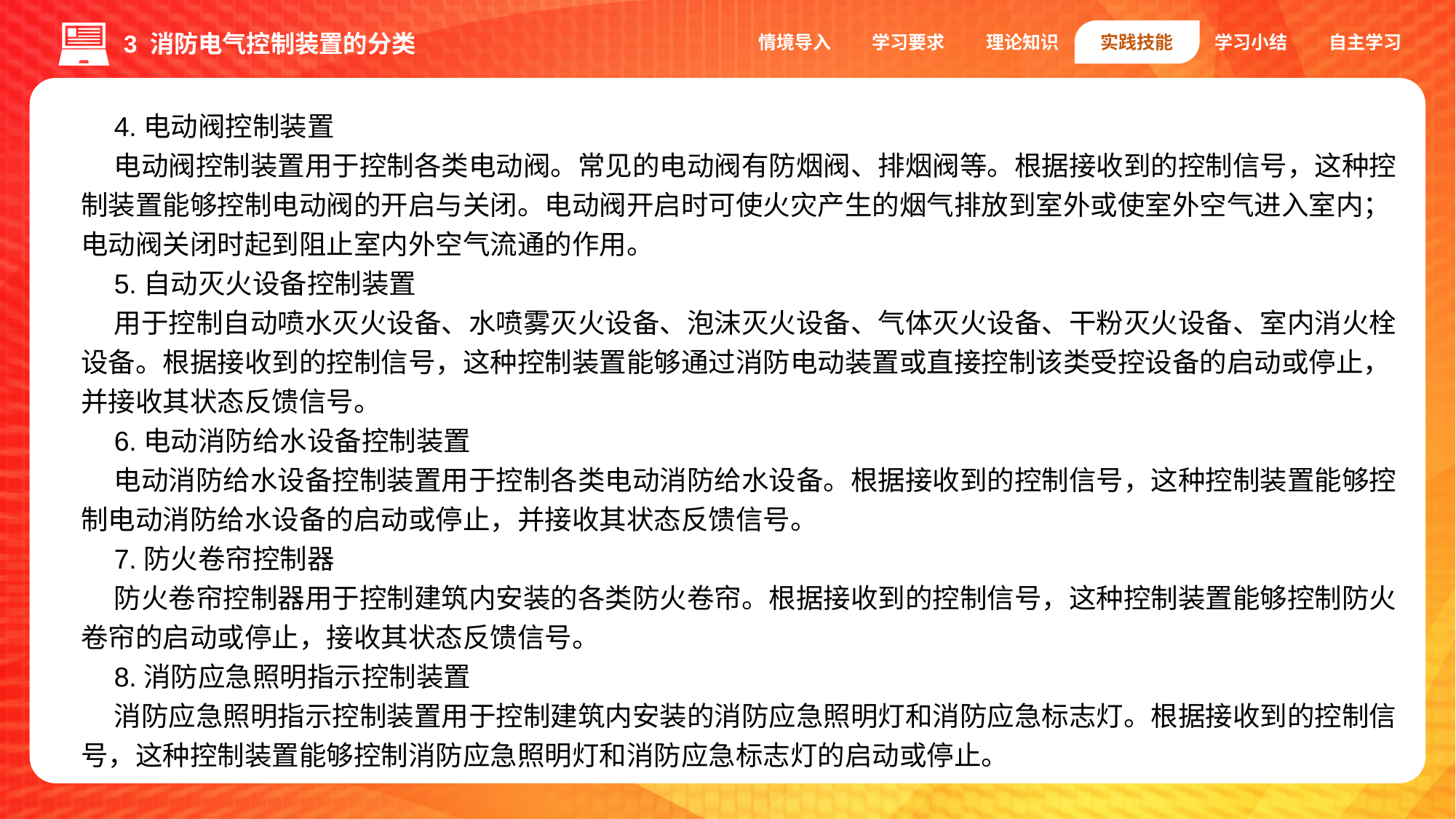

情境导入
学习要求
理论知识
实践技能
学习小结
自主学习

3 消防电气控制装置的分类
4.电动阀控制装置
电动阀控制装置用于控制各类电动阀。常见的电动阀有防烟阀、排烟阀等。根据接收到的控制信号，这种控制装置能够控制电动阀的开启与关闭。电动阀开启时可使火灾产生的烟气排放到室外或使室外空气进入室内；电动阀关闭时起到阻止室内外空气流通的作用。
5.自动灭火设备控制装置
用于控制自动喷水灭火设备、水喷雾灭火设备、泡沫灭火设备、气体灭火设备、干粉灭火设备、室内消火栓设备。根据接收到的控制信号，这种控制装置能够通过消防电动装置或直接控制该类受控设备的启动或停止，并接收其状态反馈信号。
6.电动消防给水设备控制装置
电动消防给水设备控制装置用于控制各类电动消防给水设备。根据接收到的控制信号，这种控制装置能够控制电动消防给水设备的启动或停止，并接收其状态反馈信号。
7.防火卷帘控制器
防火卷帘控制器用于控制建筑内安装的各类防火卷帘。根据接收到的控制信号，这种控制装置能够控制防火卷帘的启动或停止，接收其状态反馈信号。
8.消防应急照明指示控制装置
消防应急照明指示控制装置用于控制建筑内安装的消防应急照明灯和消防应急标志灯。根据接收到的控制信号，这种控制装置能够控制消防应急照明灯和消防应急标志灯的启动或停止。